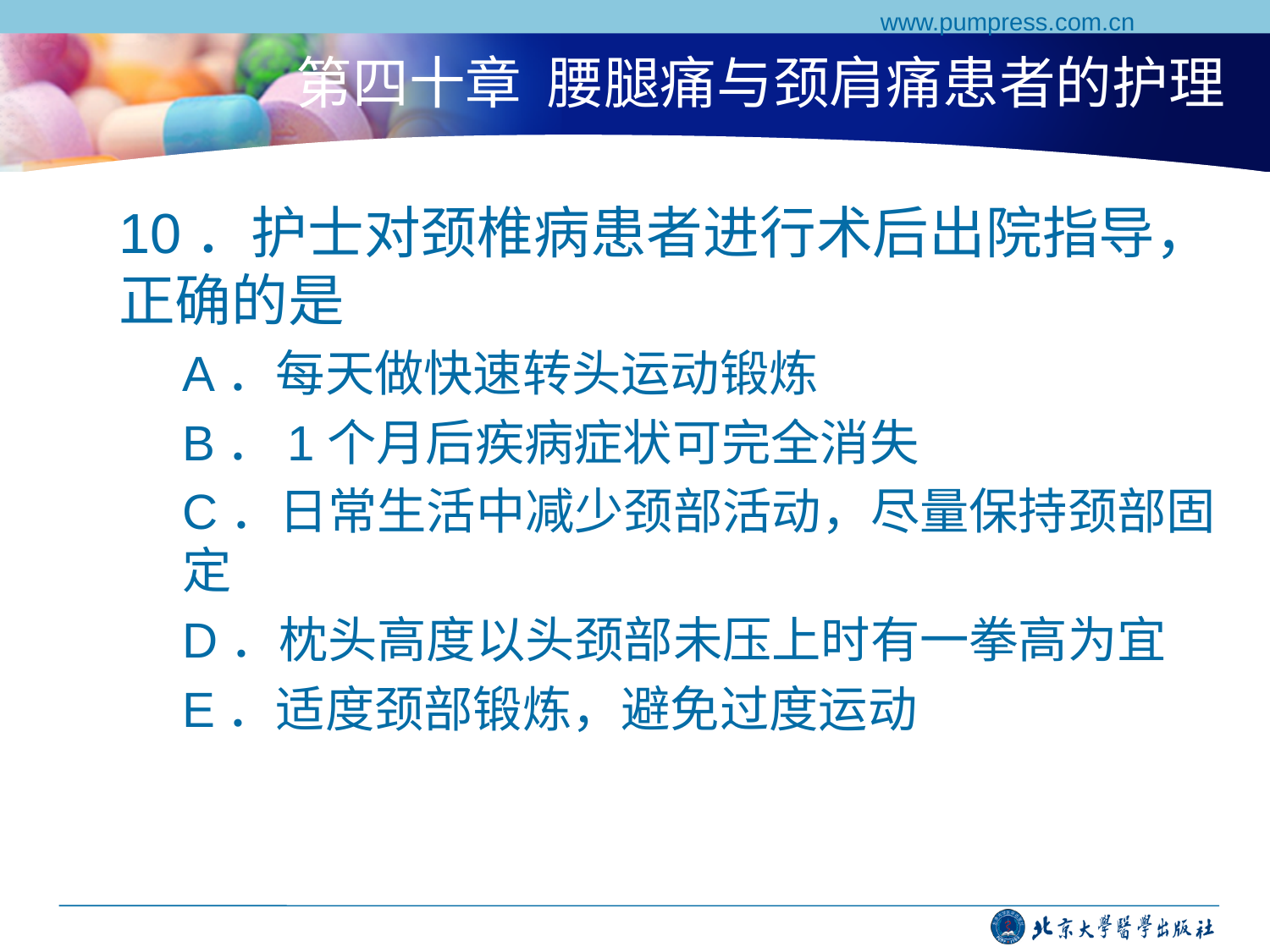

www.pumpress.com.cn
# 第四十章  腰腿痛与颈肩痛患者的护理
10．护士对颈椎病患者进行术后出院指导，正确的是
A．每天做快速转头运动锻炼
B．1个月后疾病症状可完全消失
C．日常生活中减少颈部活动，尽量保持颈部固定
D．枕头高度以头颈部未压上时有一拳高为宜
E．适度颈部锻炼，避免过度运动